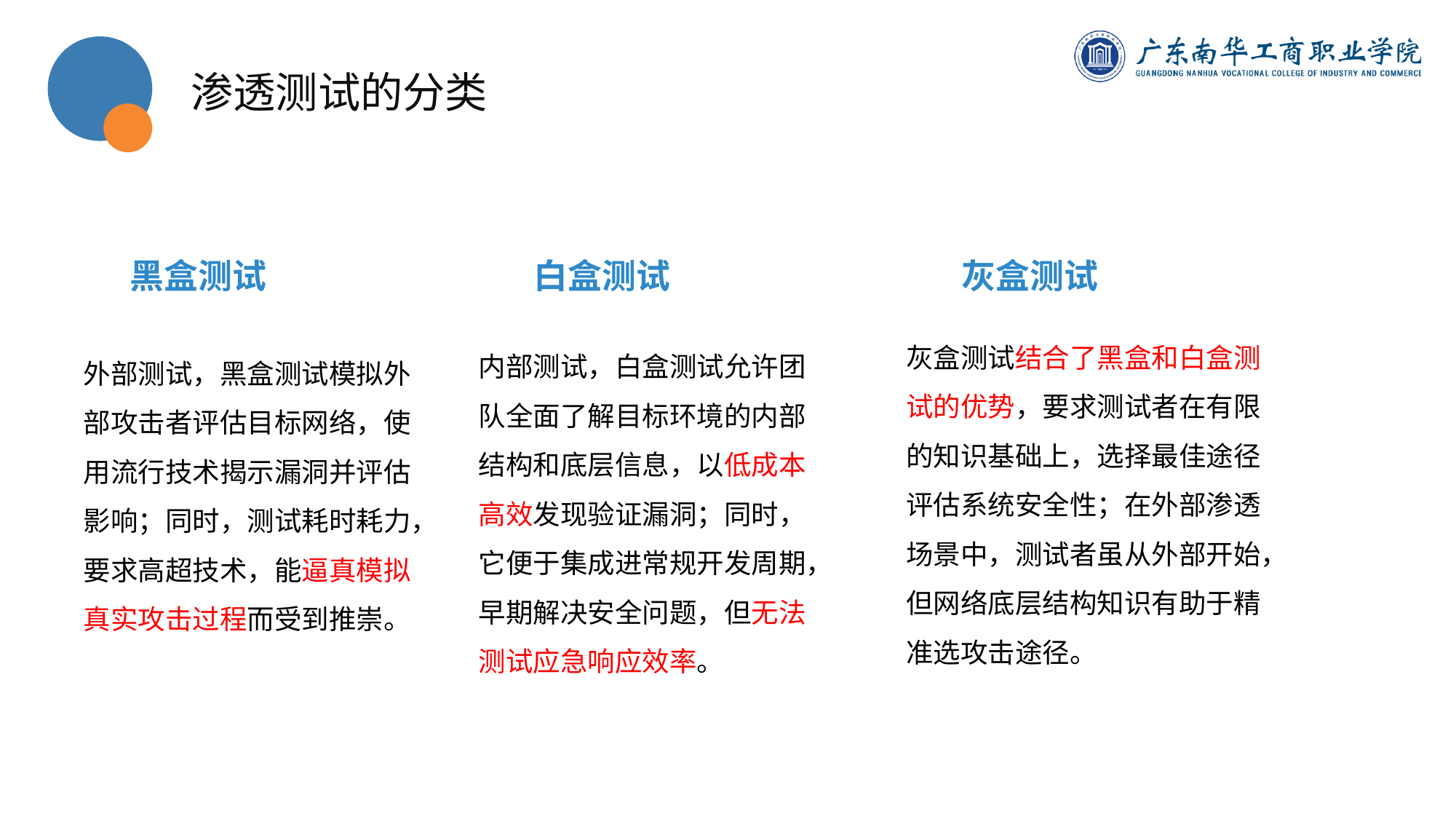

渗透测试的分类

黑盒测试
白盒测试
灰盒测试
灰盒测试结合了黑盒和白盒测试的优势，要求测试者在有限的知识基础上，选择最佳途径评估系统安全性；在外部渗透场景中，测试者虽从外部开始，但网络底层结构知识有助于精准选攻击途径。
内部测试，白盒测试允许团队全面了解目标环境的内部结构和底层信息，以低成本高效发现验证漏洞；同时，它便于集成进常规开发周期，早期解决安全问题，但无法测试应急响应效率。
外部测试，黑盒测试模拟外部攻击者评估目标网络，使用流行技术揭示漏洞并评估影响；同时，测试耗时耗力，要求高超技术，能逼真模拟真实攻击过程而受到推崇。